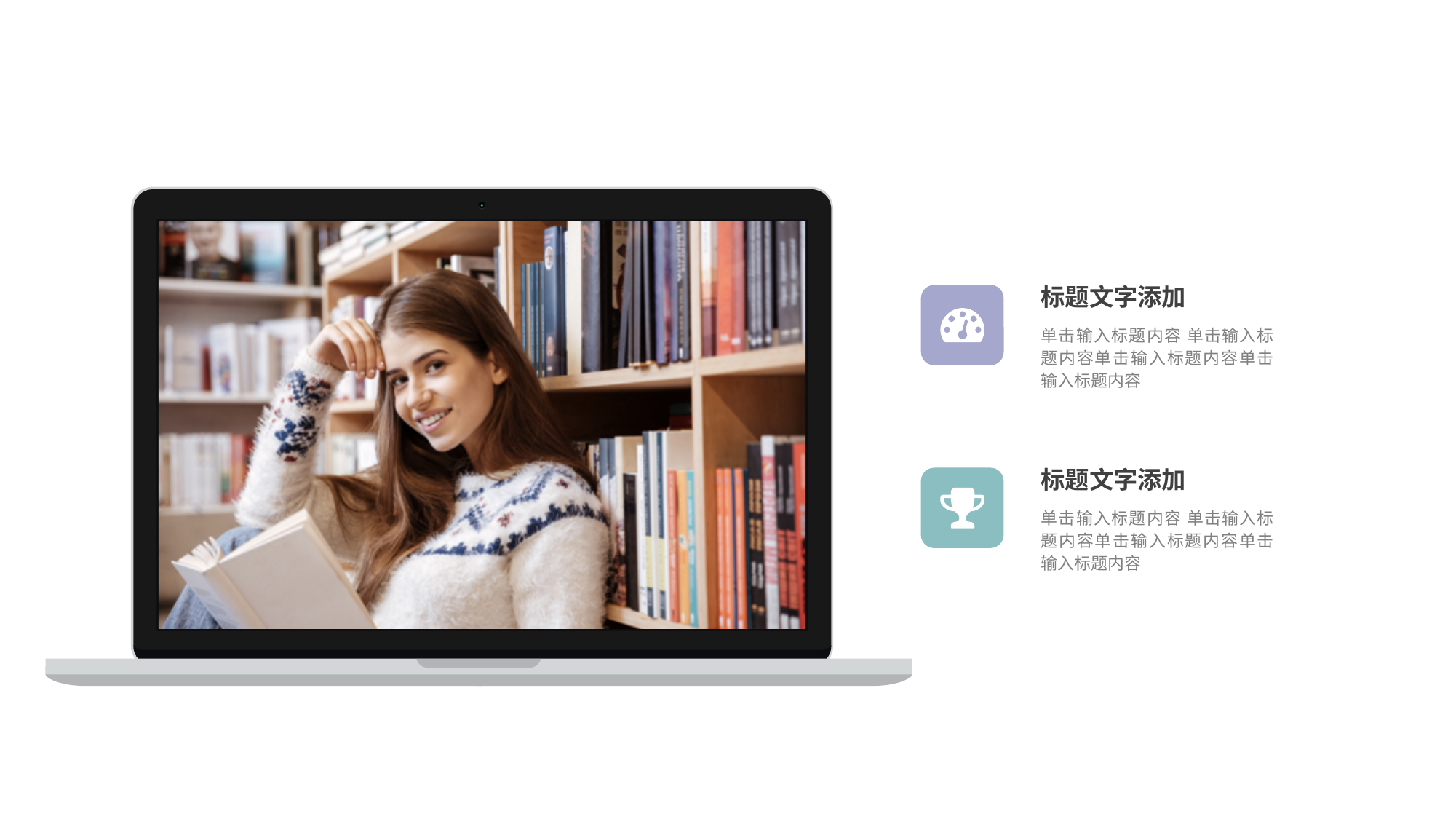

标题文字添加
单击输入标题内容 单击输入标题内容单击输入标题内容单击输入标题内容

标题文字添加
单击输入标题内容 单击输入标题内容单击输入标题内容单击输入标题内容